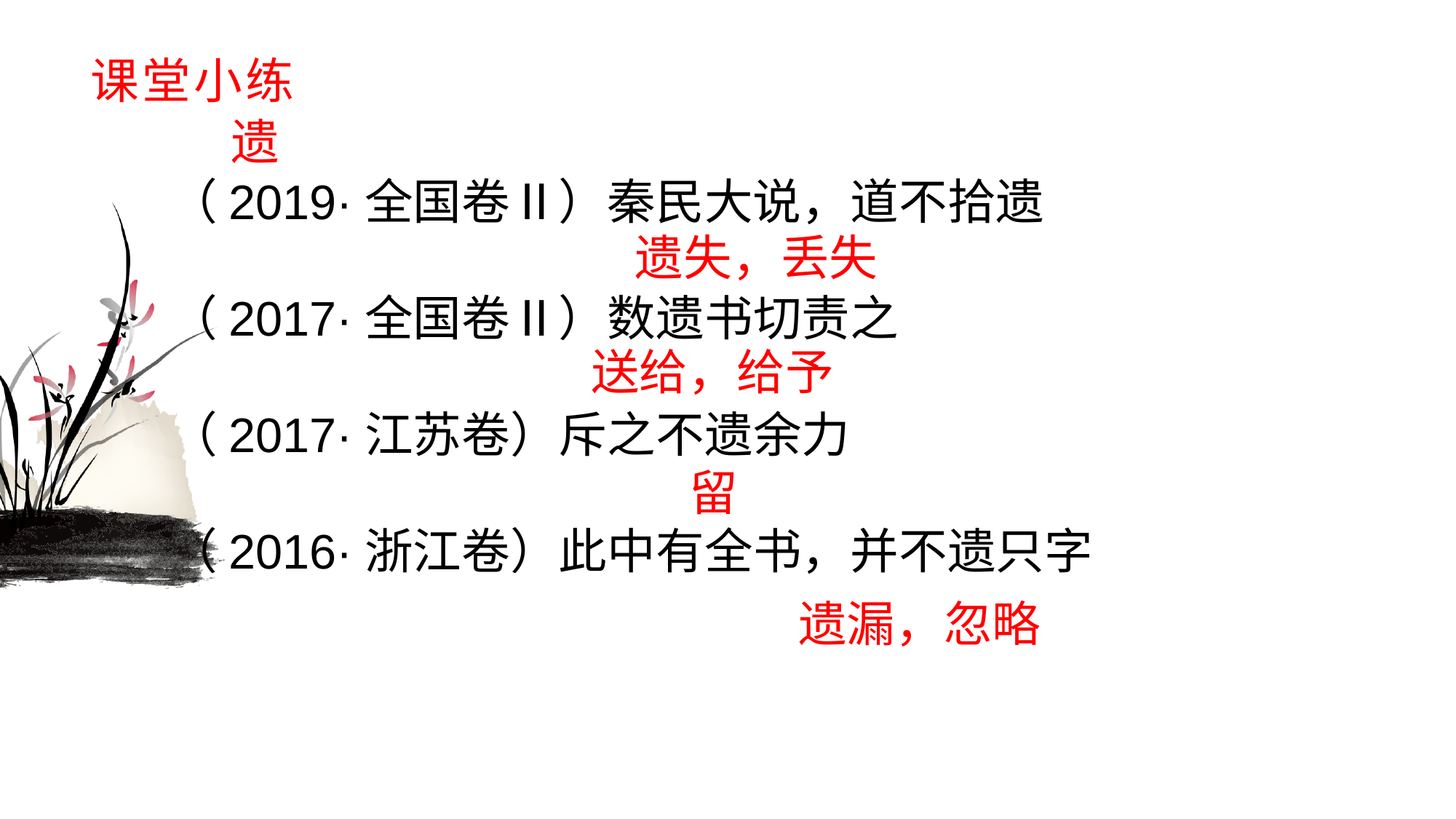

# 课堂小练
遗
（2019·全国卷Ⅱ）秦民大说，道不拾遗

（2017·全国卷Ⅱ）数遗书切责之

（2017·江苏卷）斥之不遗余力

（2016·浙江卷）此中有全书，并不遗只字
遗失，丢失
送给，给予
留
遗漏，忽略